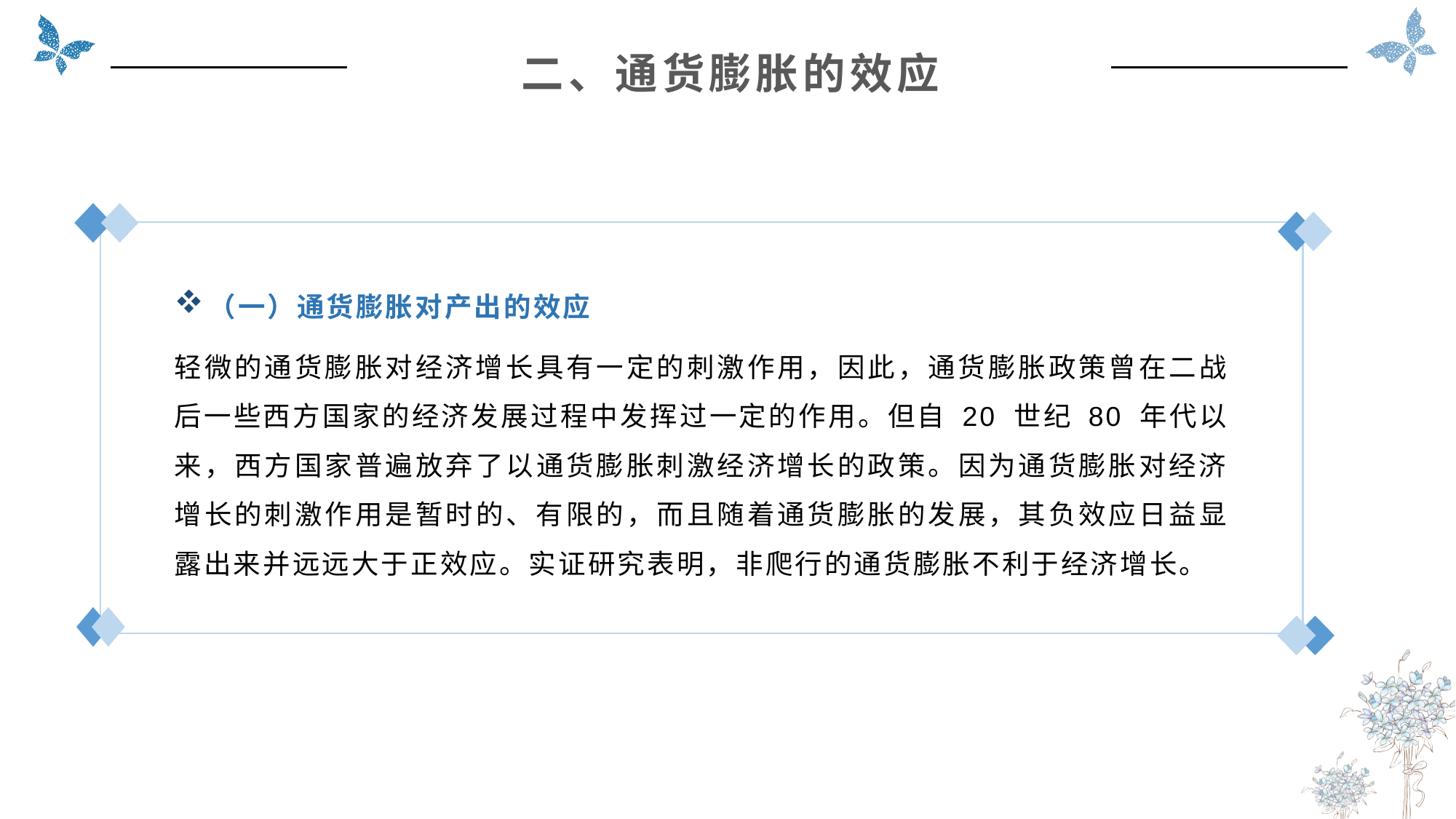

二、通货膨胀的效应

（一）通货膨胀对产出的效应
轻微的通货膨胀对经济增长具有一定的刺激作用，因此，通货膨胀政策曾在二战后一些西方国家的经济发展过程中发挥过一定的作用。但自 20 世纪 80 年代以来，西方国家普遍放弃了以通货膨胀刺激经济增长的政策。因为通货膨胀对经济增长的刺激作用是暂时的、有限的，而且随着通货膨胀的发展，其负效应日益显露出来并远远大于正效应。实证研究表明，非爬行的通货膨胀不利于经济增长。